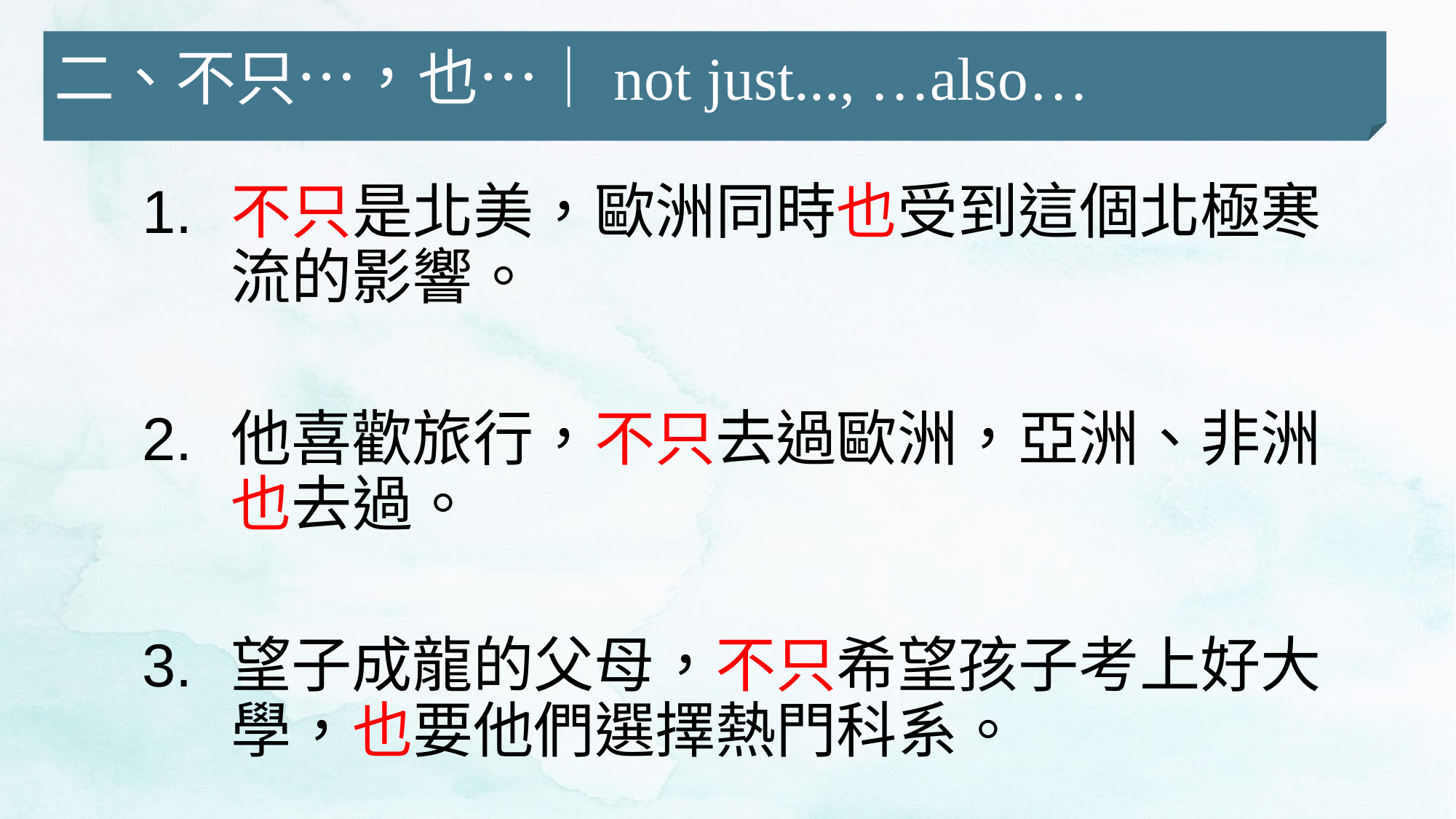

二、不只…，也…｜not just..., …also…
不只是北美，歐洲同時也受到這個北極寒流的影響。

他喜歡旅行，不只去過歐洲，亞洲、非洲也去過。

望子成龍的父母，不只希望孩子考上好大學，也要他們選擇熱門科系。